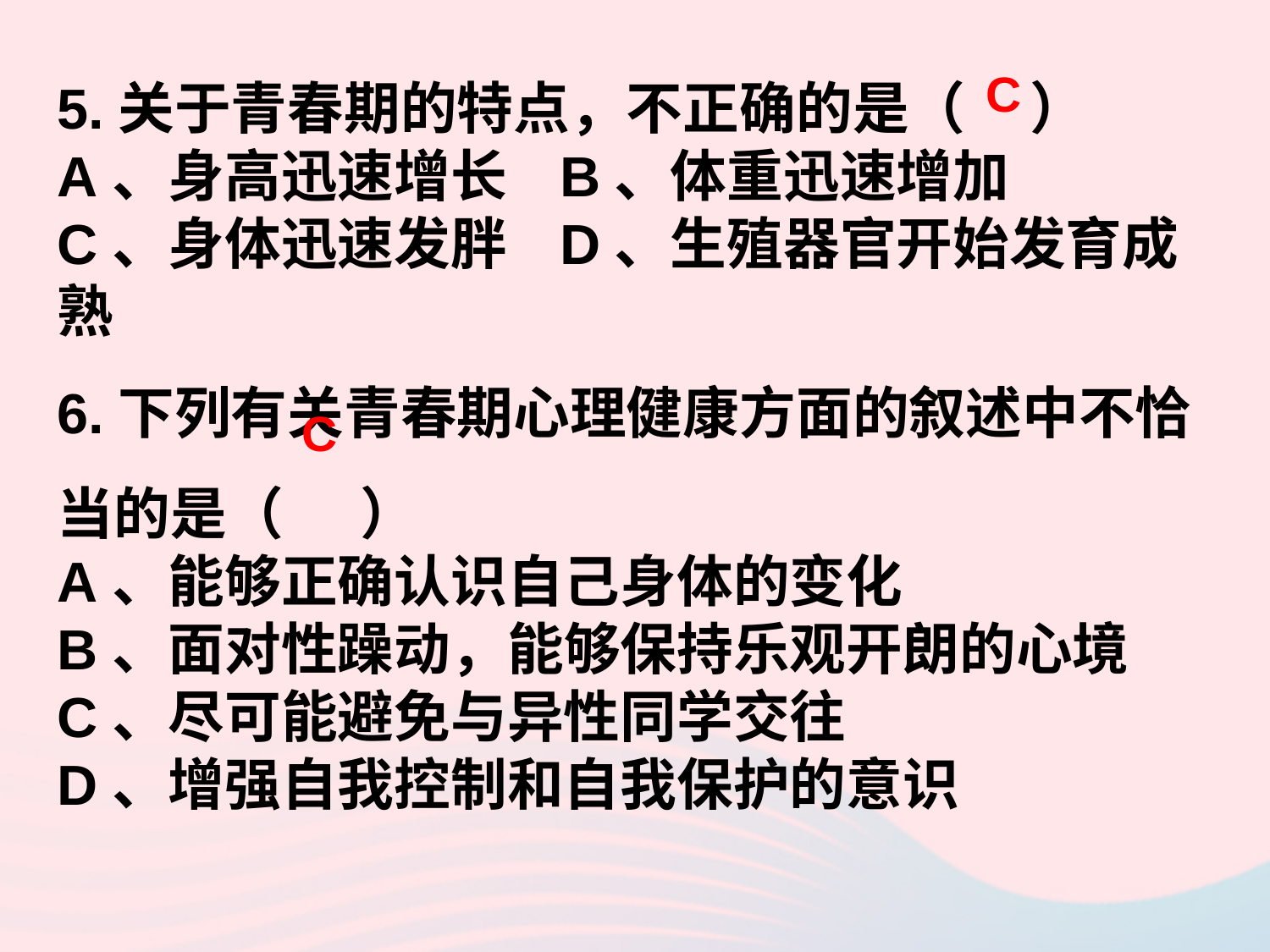

C
5.关于青春期的特点，不正确的是（     ）
A、身高迅速增长   B、体重迅速增加
C、身体迅速发胖   D、生殖器官开始发育成熟
6.下列有关青春期心理健康方面的叙述中不恰当的是（      ）
A、能够正确认识自己身体的变化
B、面对性躁动，能够保持乐观开朗的心境
C、尽可能避免与异性同学交往
D、增强自我控制和自我保护的意识
C